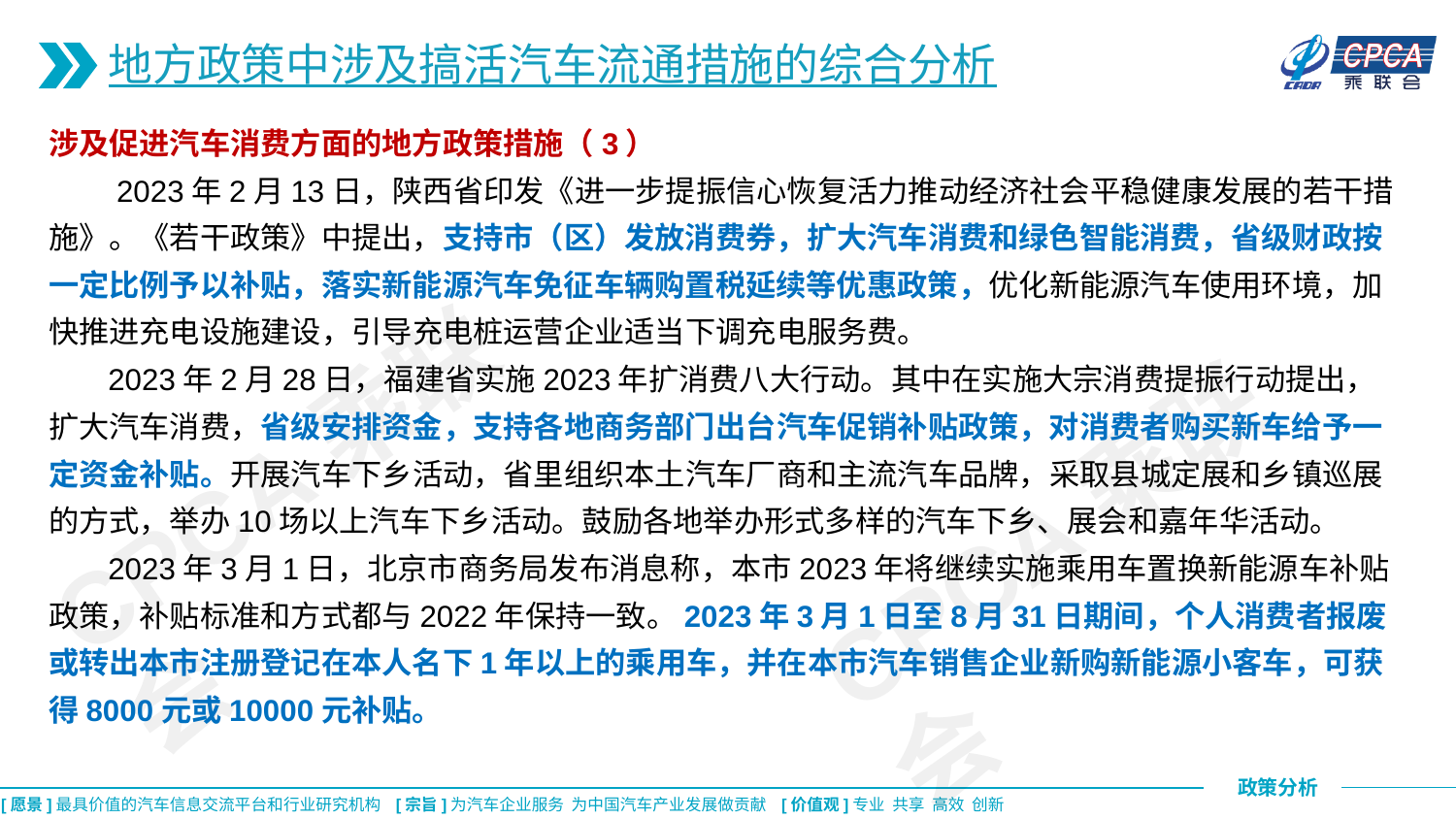

地方政策中涉及搞活汽车流通措施的综合分析
涉及促进汽车消费方面的地方政策措施（3）
        2023年2月13日，陕西省印发《进一步提振信心恢复活力推动经济社会平稳健康发展的若干措施》。《若干政策》中提出，支持市（区）发放消费券，扩大汽车消费和绿色智能消费，省级财政按一定比例予以补贴，落实新能源汽车免征车辆购置税延续等优惠政策，优化新能源汽车使用环境，加快推进充电设施建设，引导充电桩运营企业适当下调充电服务费。
       2023年2月28日，福建省实施2023年扩消费八大行动。其中在实施大宗消费提振行动提出，扩大汽车消费，省级安排资金，支持各地商务部门出台汽车促销补贴政策，对消费者购买新车给予一定资金补贴。开展汽车下乡活动，省里组织本土汽车厂商和主流汽车品牌，采取县城定展和乡镇巡展的方式，举办10场以上汽车下乡活动。鼓励各地举办形式多样的汽车下乡、展会和嘉年华活动。
       2023年3月1日，北京市商务局发布消息称，本市2023年将继续实施乘用车置换新能源车补贴政策，补贴标准和方式都与2022年保持一致。2023年3月1日至8月31日期间，个人消费者报废或转出本市注册登记在本人名下1年以上的乘用车，并在本市汽车销售企业新购新能源小客车，可获得8000元或10000元补贴。
CPCA乘联会
CPCA乘联会